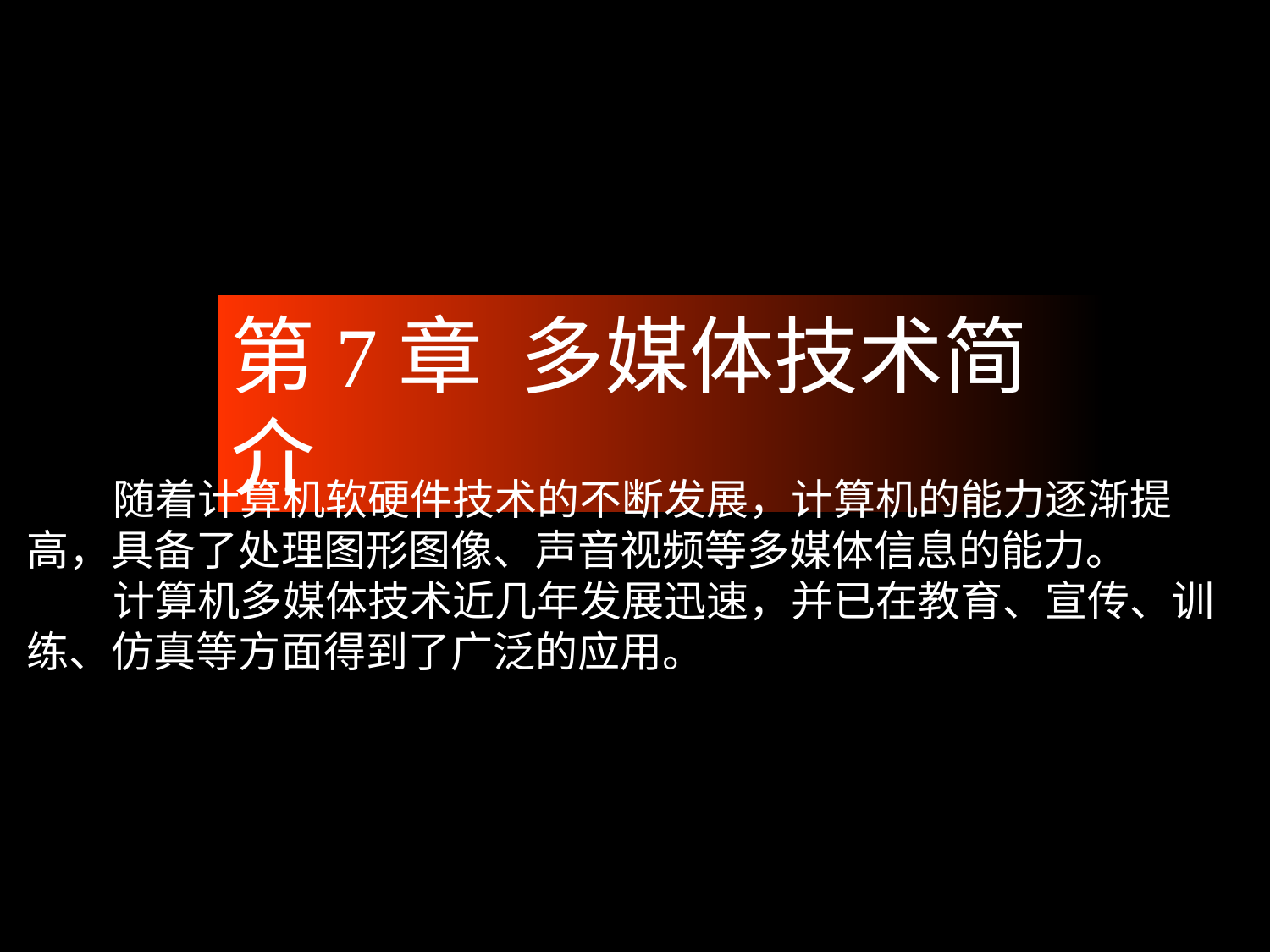

第7章  多媒体技术简介
        随着计算机软硬件技术的不断发展，计算机的能力逐渐提高，具备了处理图形图像、声音视频等多媒体信息的能力。
        计算机多媒体技术近几年发展迅速，并已在教育、宣传、训练、仿真等方面得到了广泛的应用。